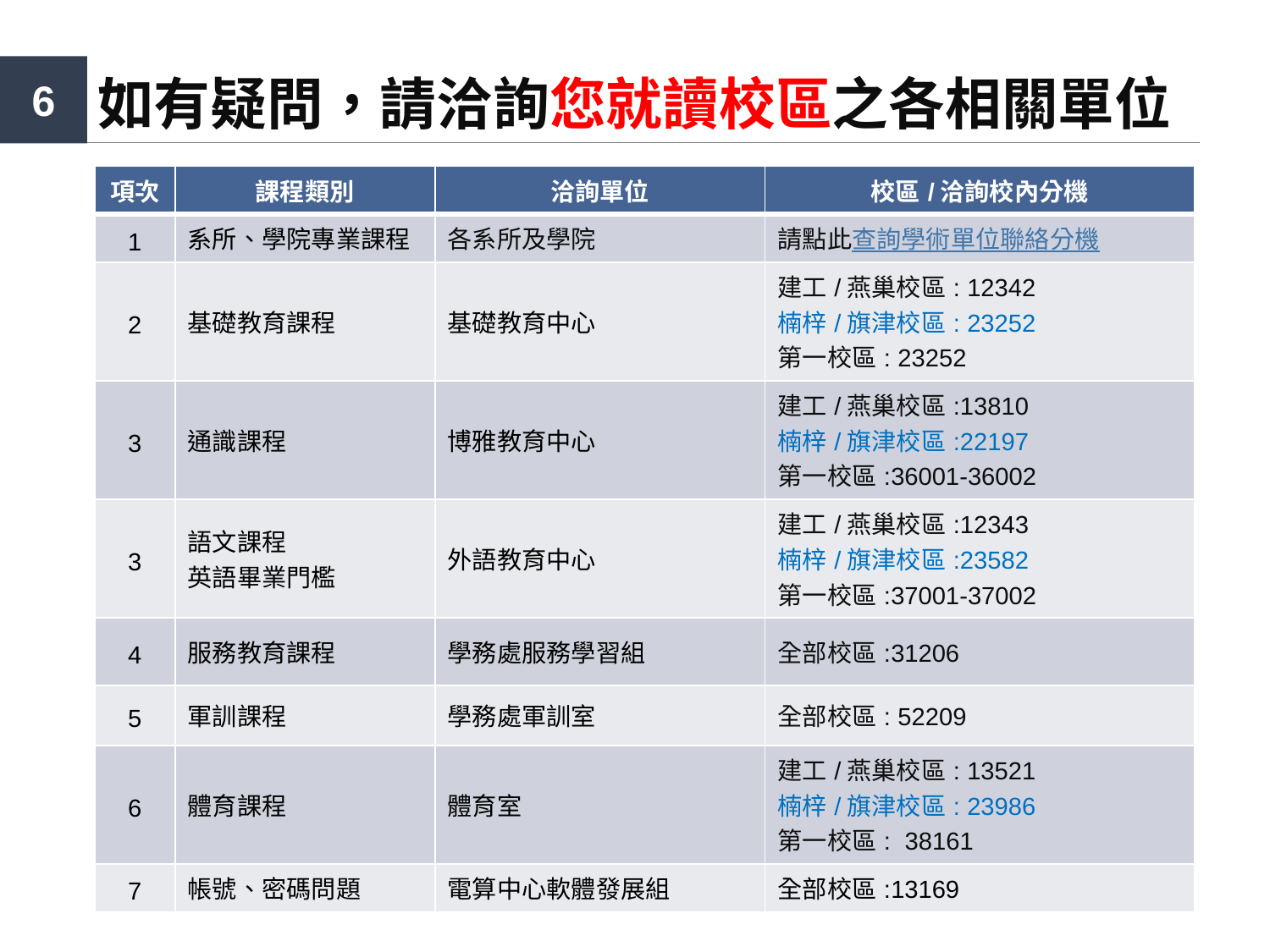

# 如有疑問，請洽詢您就讀校區之各相關單位
6
| 項次 | 課程類別 | 洽詢單位 | 校區/洽詢校內分機 |
| --- | --- | --- | --- |
| 1 | 系所、學院專業課程 | 各系所及學院 | 請點此查詢學術單位聯絡分機 |
| 2 | 基礎教育課程 | 基礎教育中心 | 建工/燕巢校區: 12342 楠梓/旗津校區: 23252 第一校區: 23252 |
| 3 | 通識課程 | 博雅教育中心 | 建工/燕巢校區:13810 楠梓/旗津校區:22197 第一校區:36001-36002 |
| 3 | 語文課程 英語畢業門檻 | 外語教育中心 | 建工/燕巢校區:12343 楠梓/旗津校區:23582 第一校區:37001-37002 |
| 4 | 服務教育課程 | 學務處服務學習組 | 全部校區:31206 |
| 5 | 軍訓課程 | 學務處軍訓室 | 全部校區: 52209 |
| 6 | 體育課程 | 體育室 | 建工/燕巢校區: 13521 楠梓/旗津校區: 23986 第一校區: 38161 |
| 7 | 帳號、密碼問題 | 電算中心軟體發展組 | 全部校區:13169 |
7